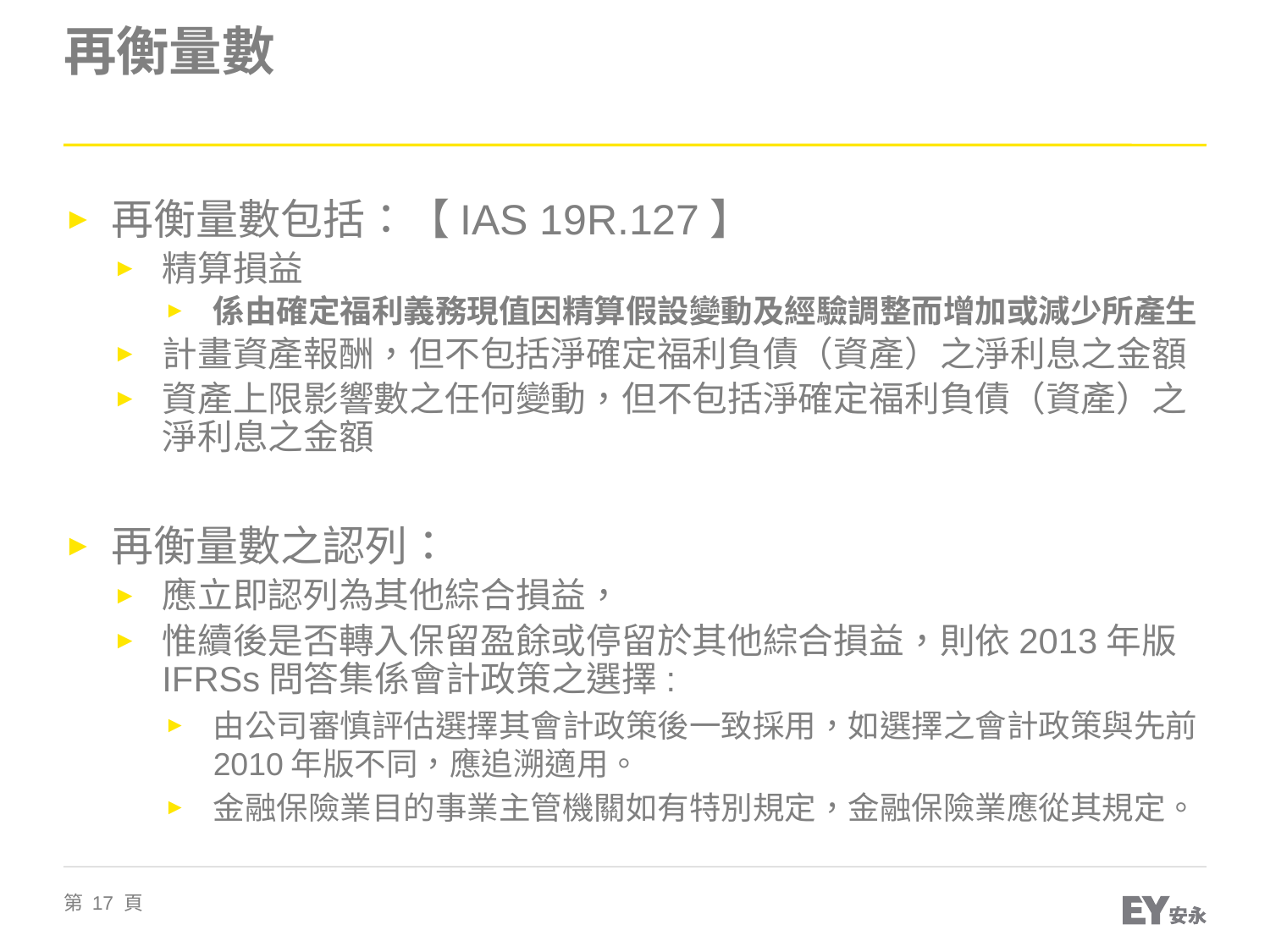

# 再衡量數
再衡量數包括：【IAS 19R.127】
精算損益
係由確定福利義務現值因精算假設變動及經驗調整而增加或減少所產生
計畫資產報酬，但不包括淨確定福利負債（資產）之淨利息之金額
資產上限影響數之任何變動，但不包括淨確定福利負債（資產）之淨利息之金額

再衡量數之認列：
應立即認列為其他綜合損益，
惟續後是否轉入保留盈餘或停留於其他綜合損益，則依2013年版IFRSs問答集係會計政策之選擇:
由公司審慎評估選擇其會計政策後一致採用，如選擇之會計政策與先前2010年版不同，應追溯適用。
金融保險業目的事業主管機關如有特別規定，金融保險業應從其規定。